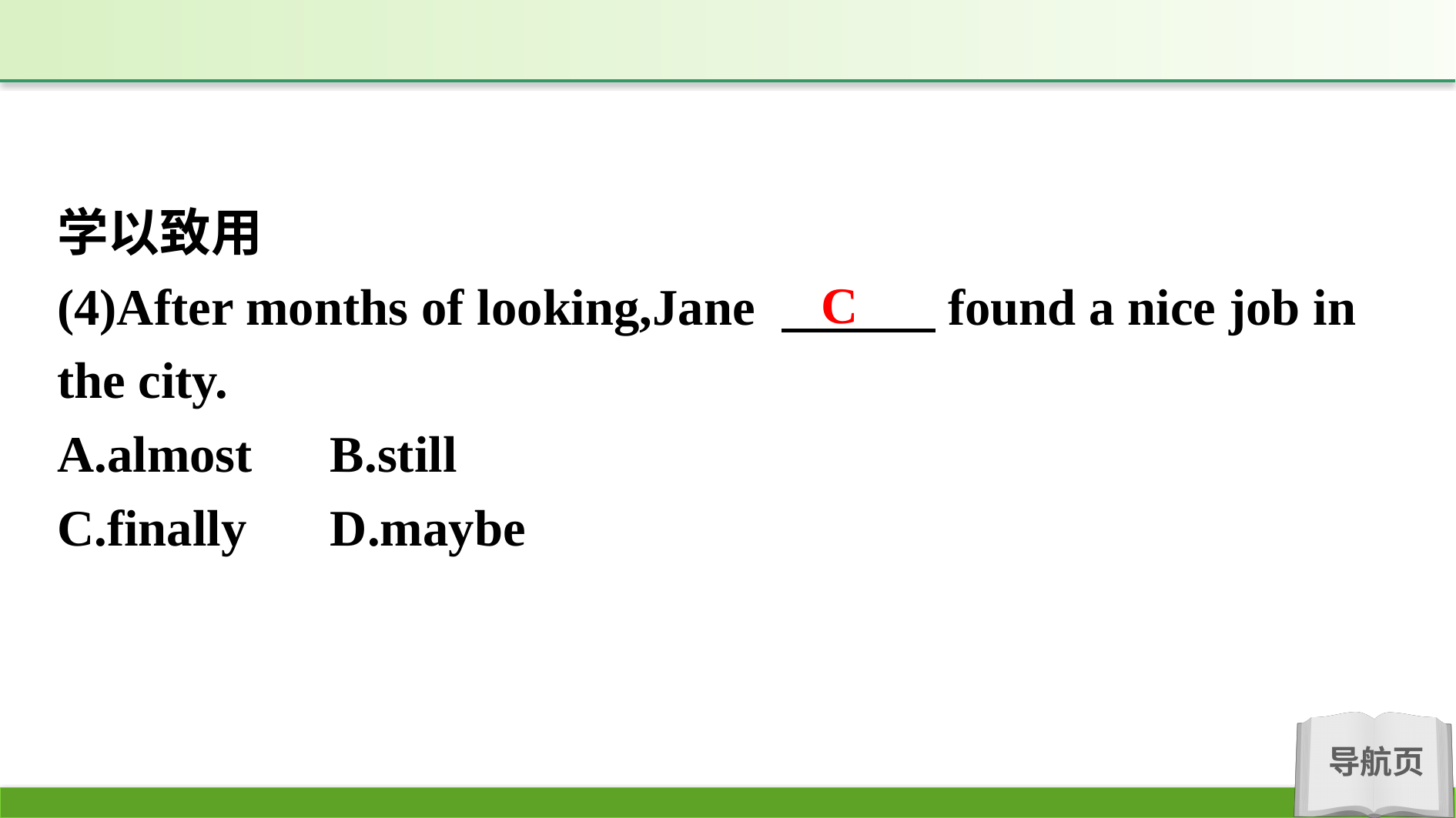

学以致用
(4)After months of looking,Jane 　　　found a nice job in the city.
A.almost	B.still
C.finally	D.maybe
C